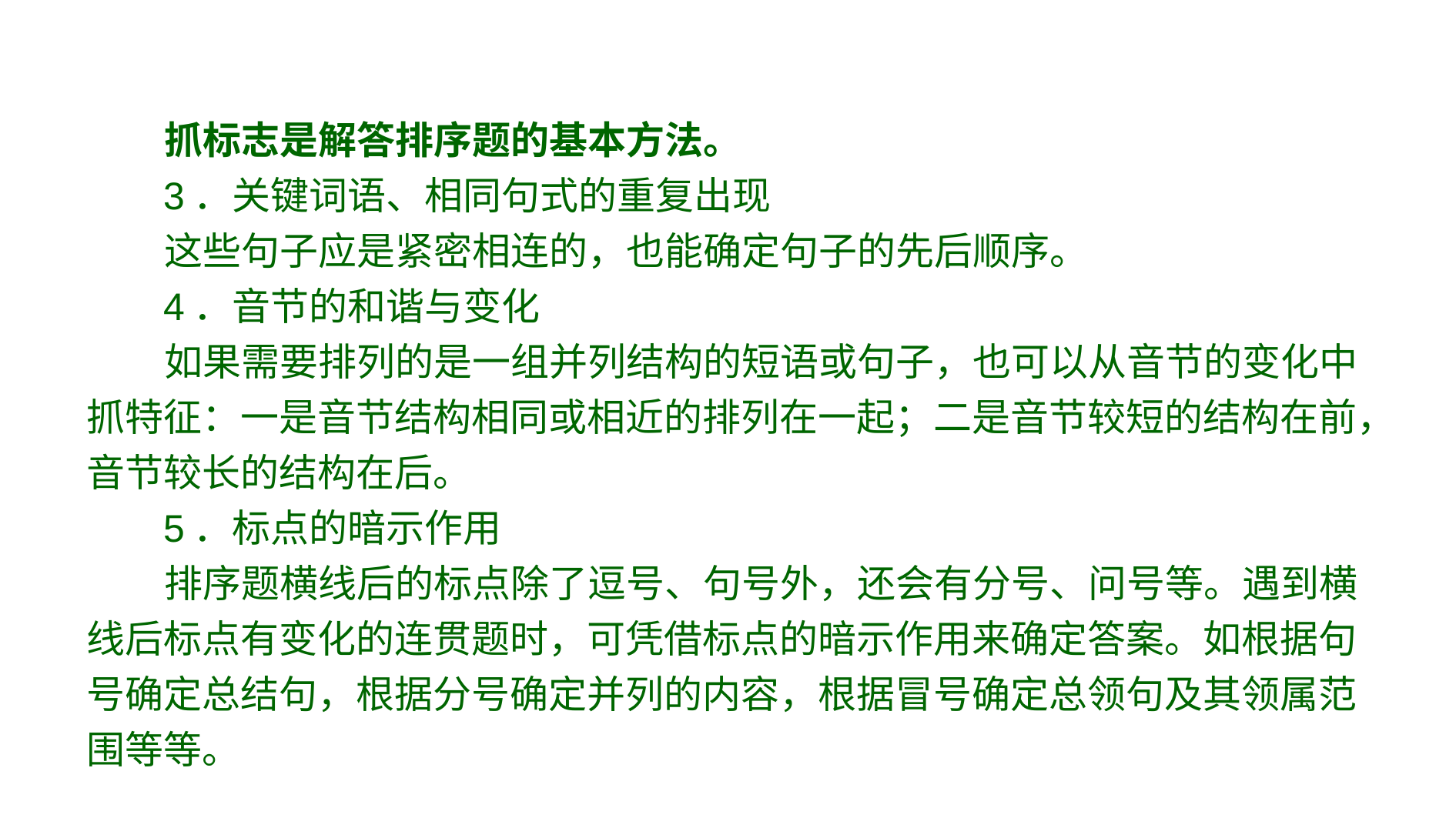

抓标志是解答排序题的基本方法。
    3．关键词语、相同句式的重复出现
    这些句子应是紧密相连的，也能确定句子的先后顺序。
    4．音节的和谐与变化
    如果需要排列的是一组并列结构的短语或句子，也可以从音节的变化中抓特征：一是音节结构相同或相近的排列在一起；二是音节较短的结构在前，音节较长的结构在后。
    5．标点的暗示作用
    排序题横线后的标点除了逗号、句号外，还会有分号、问号等。遇到横线后标点有变化的连贯题时，可凭借标点的暗示作用来确定答案。如根据句号确定总结句，根据分号确定并列的内容，根据冒号确定总领句及其领属范围等等。